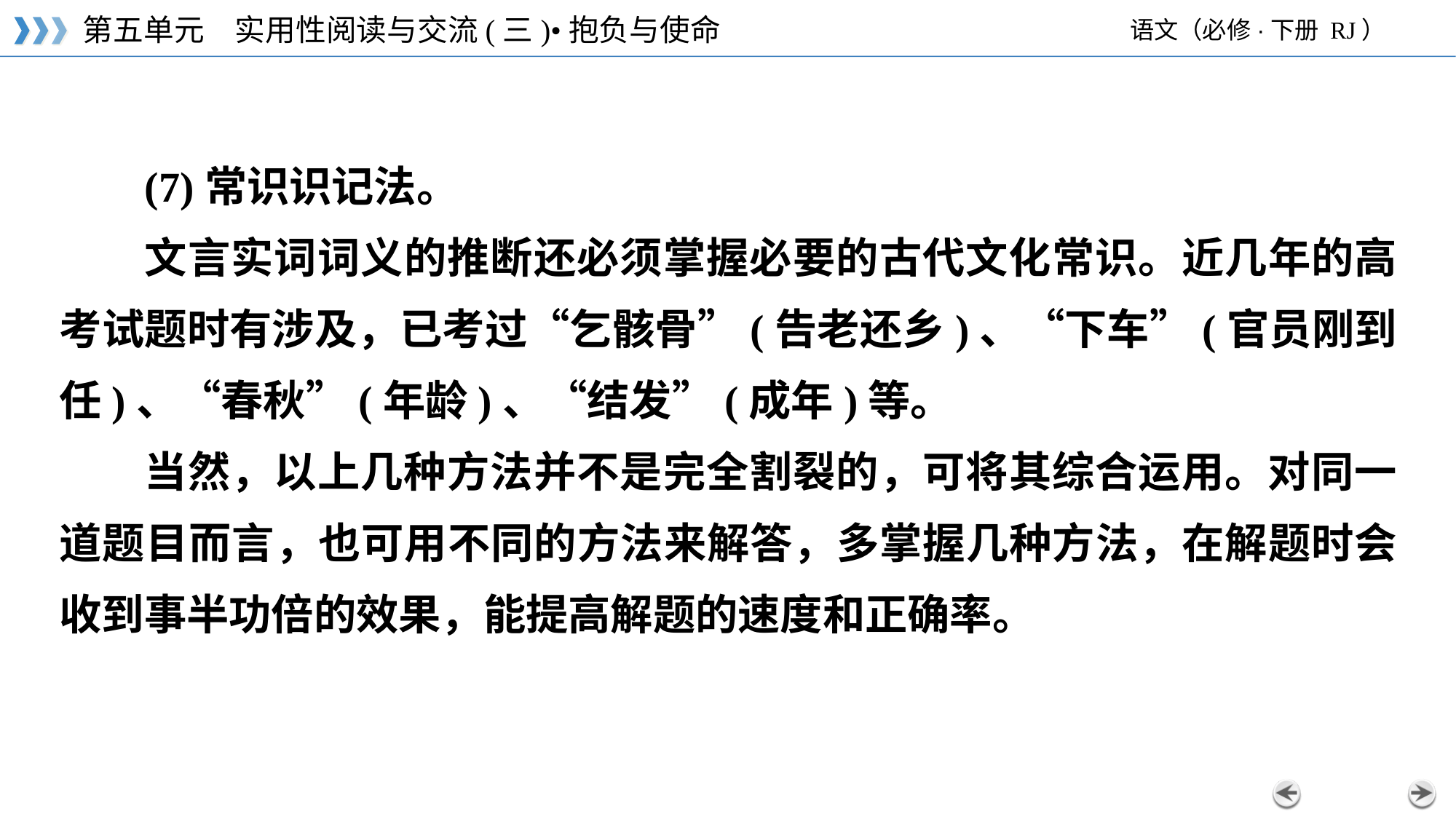

(7)常识识记法。
文言实词词义的推断还必须掌握必要的古代文化常识。近几年的高考试题时有涉及，已考过“乞骸骨”(告老还乡)、“下车”(官员刚到任)、“春秋”(年龄)、“结发”(成年)等。
当然，以上几种方法并不是完全割裂的，可将其综合运用。对同一道题目而言，也可用不同的方法来解答，多掌握几种方法，在解题时会收到事半功倍的效果，能提高解题的速度和正确率。